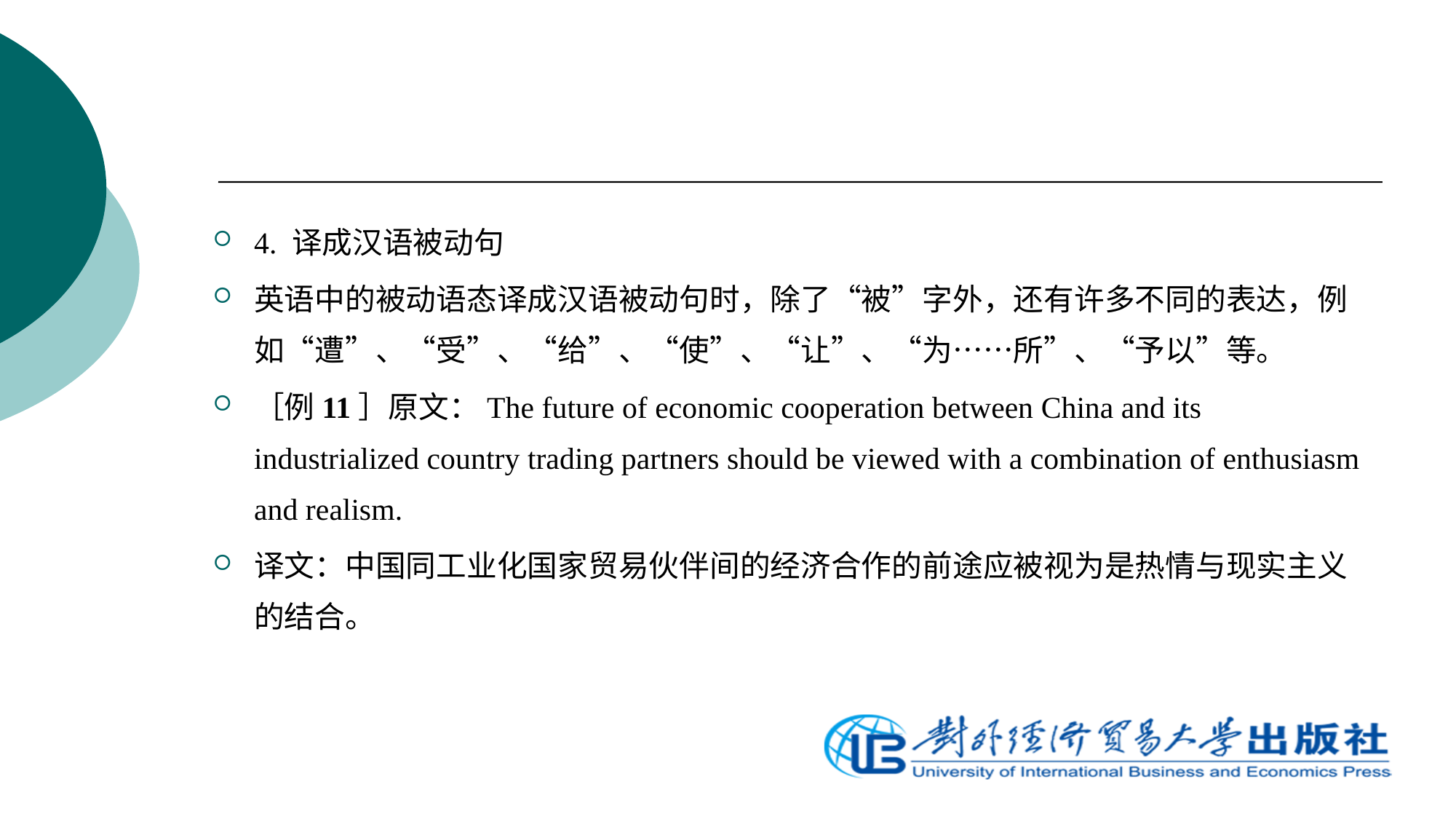

4. 译成汉语被动句
英语中的被动语态译成汉语被动句时，除了“被”字外，还有许多不同的表达，例如“遭”、“受”、“给”、“使”、“让”、“为……所”、“予以”等。
［例11］原文：The future of economic cooperation between China and its industrialized country trading partners should be viewed with a combination of enthusiasm and realism.
译文：中国同工业化国家贸易伙伴间的经济合作的前途应被视为是热情与现实主义的结合。